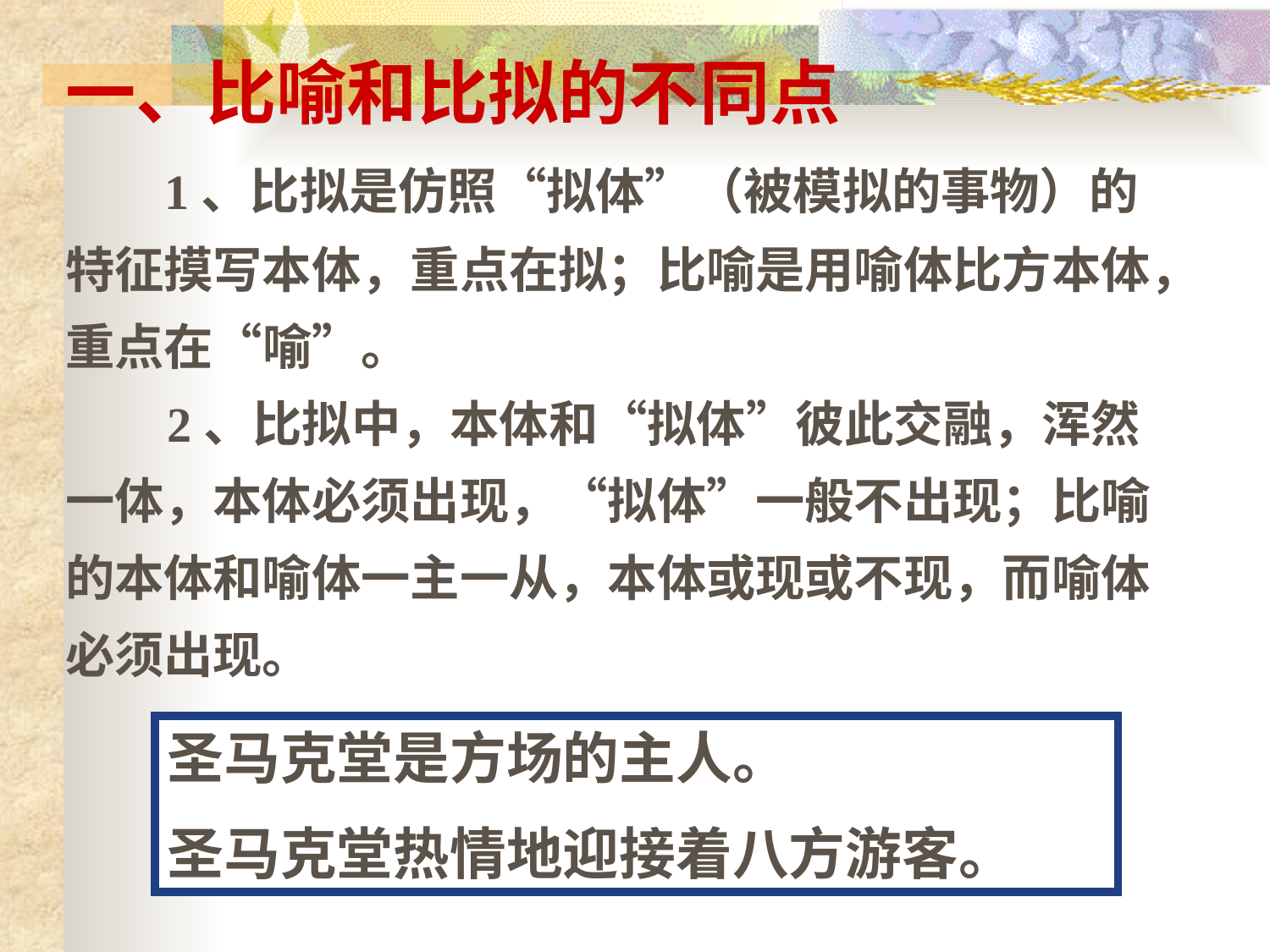

一、比喻和比拟的不同点
       1、比拟是仿照“拟体”（被模拟的事物）的特征摸写本体，重点在拟；比喻是用喻体比方本体，重点在“喻”。
        2、比拟中，本体和“拟体”彼此交融，浑然一体，本体必须出现，“拟体”一般不出现；比喻的本体和喻体一主一从，本体或现或不现，而喻体必须出现。

圣马克堂是方场的主人。
圣马克堂热情地迎接着八方游客。